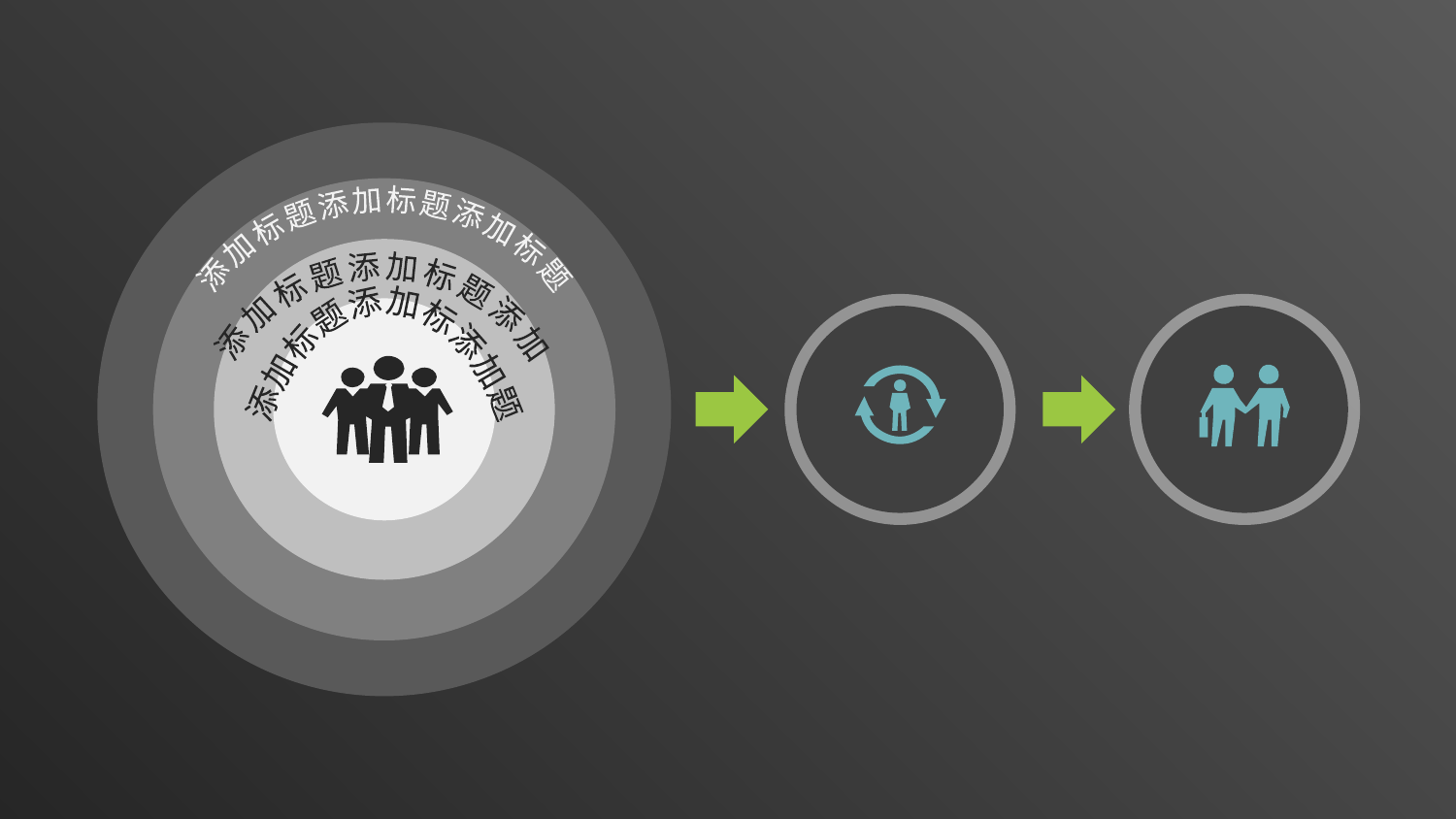

添加标题添加标题添加标题

添加标题添加标题添加

添加标题添加标添加题